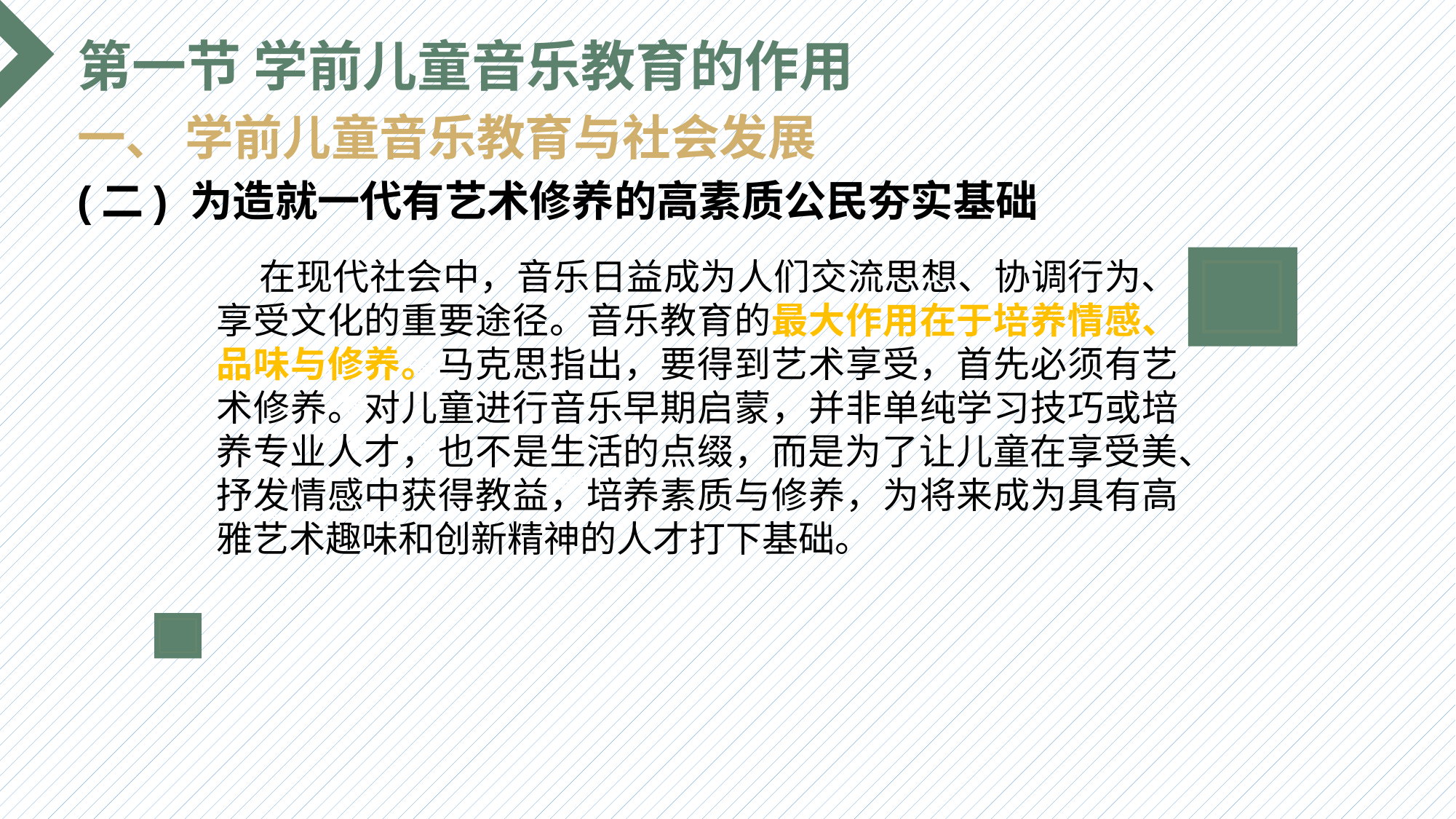

第一节 学前儿童音乐教育的作用
一、 学前儿童音乐教育与社会发展
(二) 为造就一代有艺术修养的高素质公民夯实基础

    在现代社会中，音乐日益成为人们交流思想、协调行为、享受文化的重要途径。音乐教育的最大作用在于培养情感、品味与修养。马克思指出，要得到艺术享受，首先必须有艺术修养。对儿童进行音乐早期启蒙，并非单纯学习技巧或培养专业人才，也不是生活的点缀，而是为了让儿童在享受美、抒发情感中获得教益，培养素质与修养，为将来成为具有高雅艺术趣味和创新精神的人才打下基础。

选题背景
输入您的内容，请简要说明，言简意赅即可输入您的内容，请简要说明，言简意赅即可输入您的内容，请简要说明，言简意赅即可输入您的内容，请简要说明，言简意赅即可